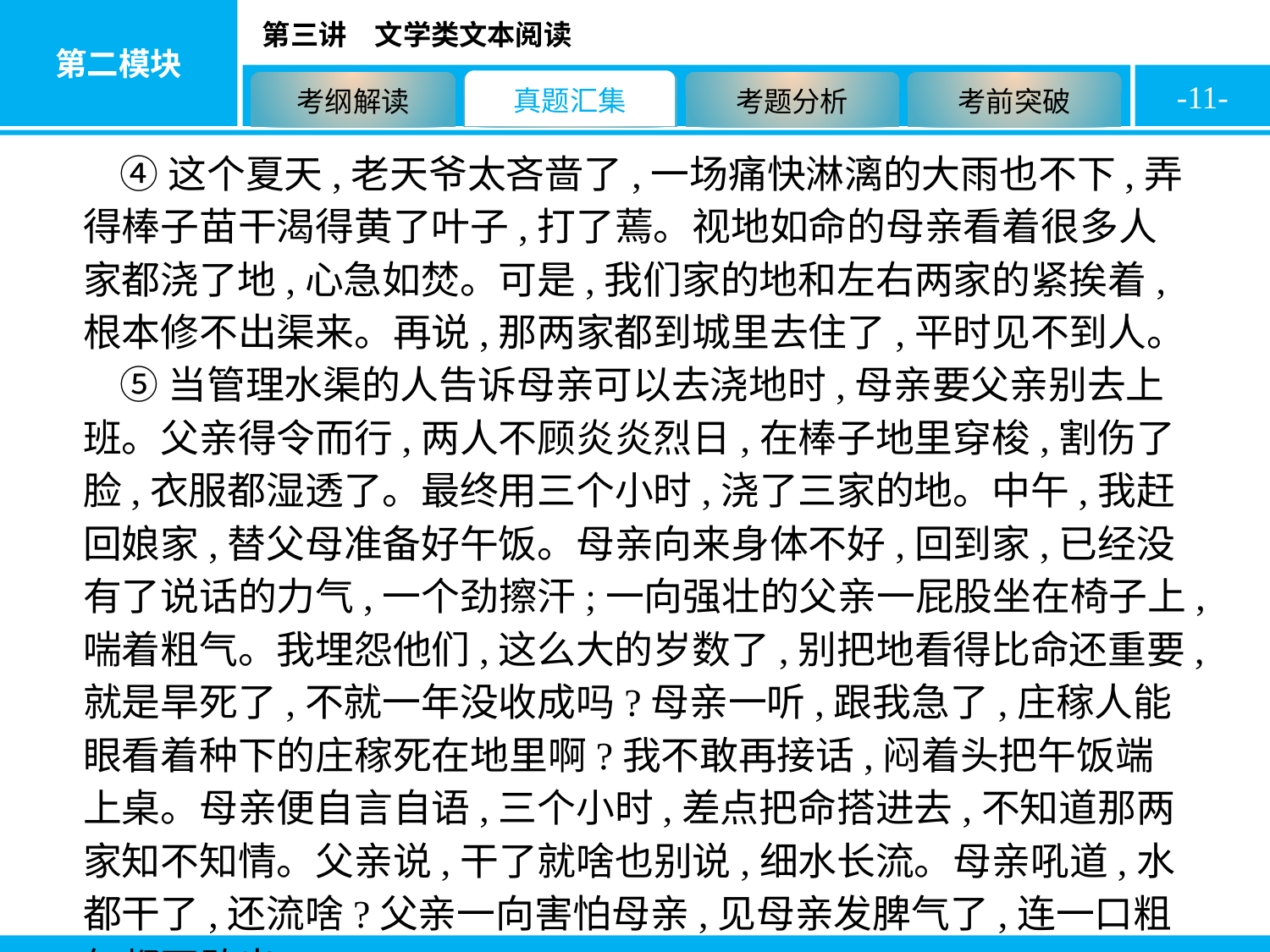

-11-
④这个夏天,老天爷太吝啬了,一场痛快淋漓的大雨也不下,弄得棒子苗干渴得黄了叶子,打了蔫。视地如命的母亲看着很多人家都浇了地,心急如焚。可是,我们家的地和左右两家的紧挨着,根本修不出渠来。再说,那两家都到城里去住了,平时见不到人。
⑤当管理水渠的人告诉母亲可以去浇地时,母亲要父亲别去上班。父亲得令而行,两人不顾炎炎烈日,在棒子地里穿梭,割伤了脸,衣服都湿透了。最终用三个小时,浇了三家的地。中午,我赶回娘家,替父母准备好午饭。母亲向来身体不好,回到家,已经没有了说话的力气,一个劲擦汗;一向强壮的父亲一屁股坐在椅子上,喘着粗气。我埋怨他们,这么大的岁数了,别把地看得比命还重要,就是旱死了,不就一年没收成吗?母亲一听,跟我急了,庄稼人能眼看着种下的庄稼死在地里啊?我不敢再接话,闷着头把午饭端上桌。母亲便自言自语,三个小时,差点把命搭进去,不知道那两家知不知情。父亲说,干了就啥也别说,细水长流。母亲吼道,水都干了,还流啥?父亲一向害怕母亲,见母亲发脾气了,连一口粗气都不敢出。